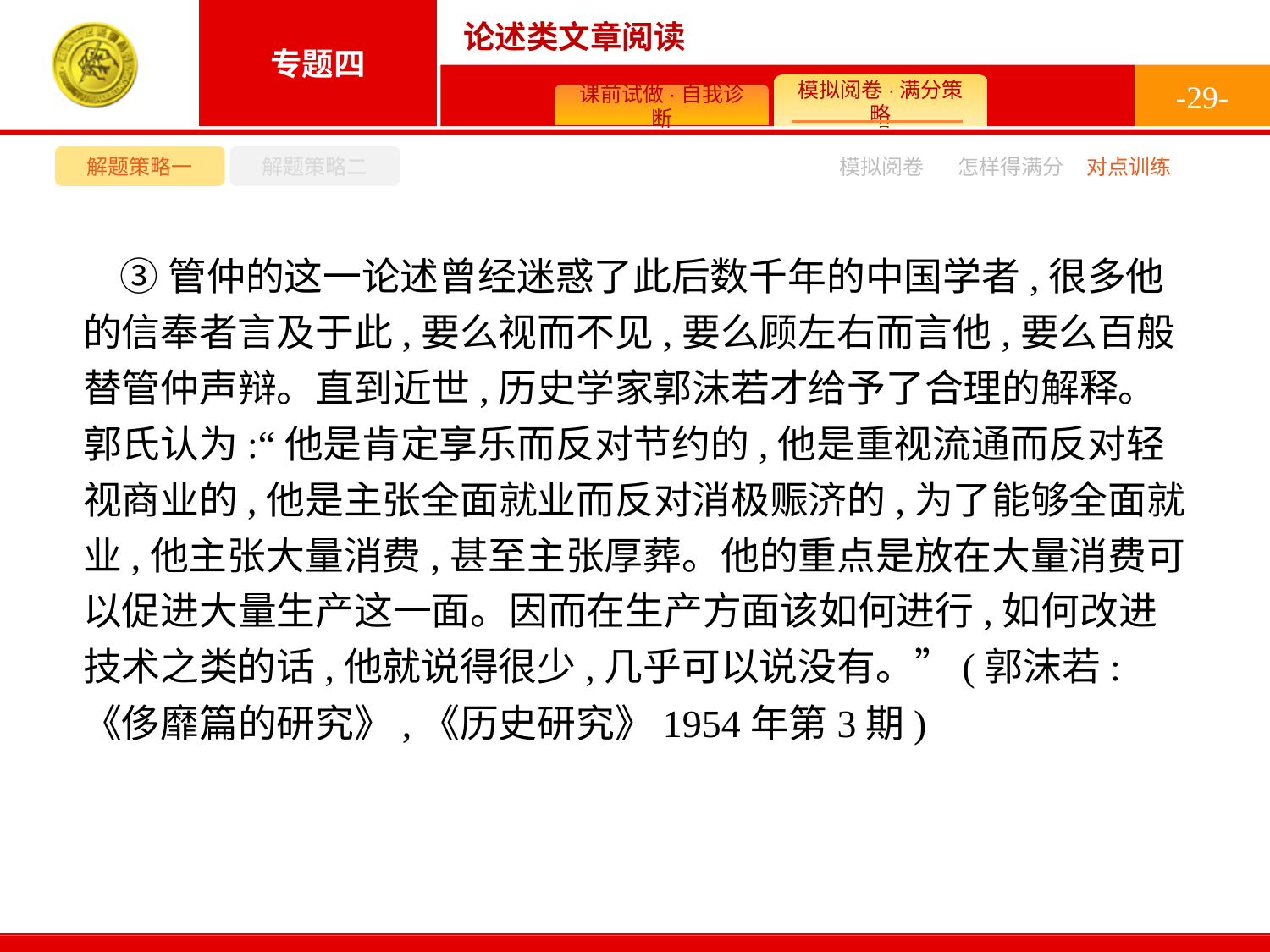

-29-
解题策略一
解题策略二
模拟阅卷
怎样得满分
对点训练
③管仲的这一论述曾经迷惑了此后数千年的中国学者,很多他的信奉者言及于此,要么视而不见,要么顾左右而言他,要么百般替管仲声辩。直到近世,历史学家郭沫若才给予了合理的解释。郭氏认为:“他是肯定享乐而反对节约的,他是重视流通而反对轻视商业的,他是主张全面就业而反对消极赈济的,为了能够全面就业,他主张大量消费,甚至主张厚葬。他的重点是放在大量消费可以促进大量生产这一面。因而在生产方面该如何进行,如何改进技术之类的话,他就说得很少,几乎可以说没有。”(郭沫若:《侈靡篇的研究》,《历史研究》1954年第3期)